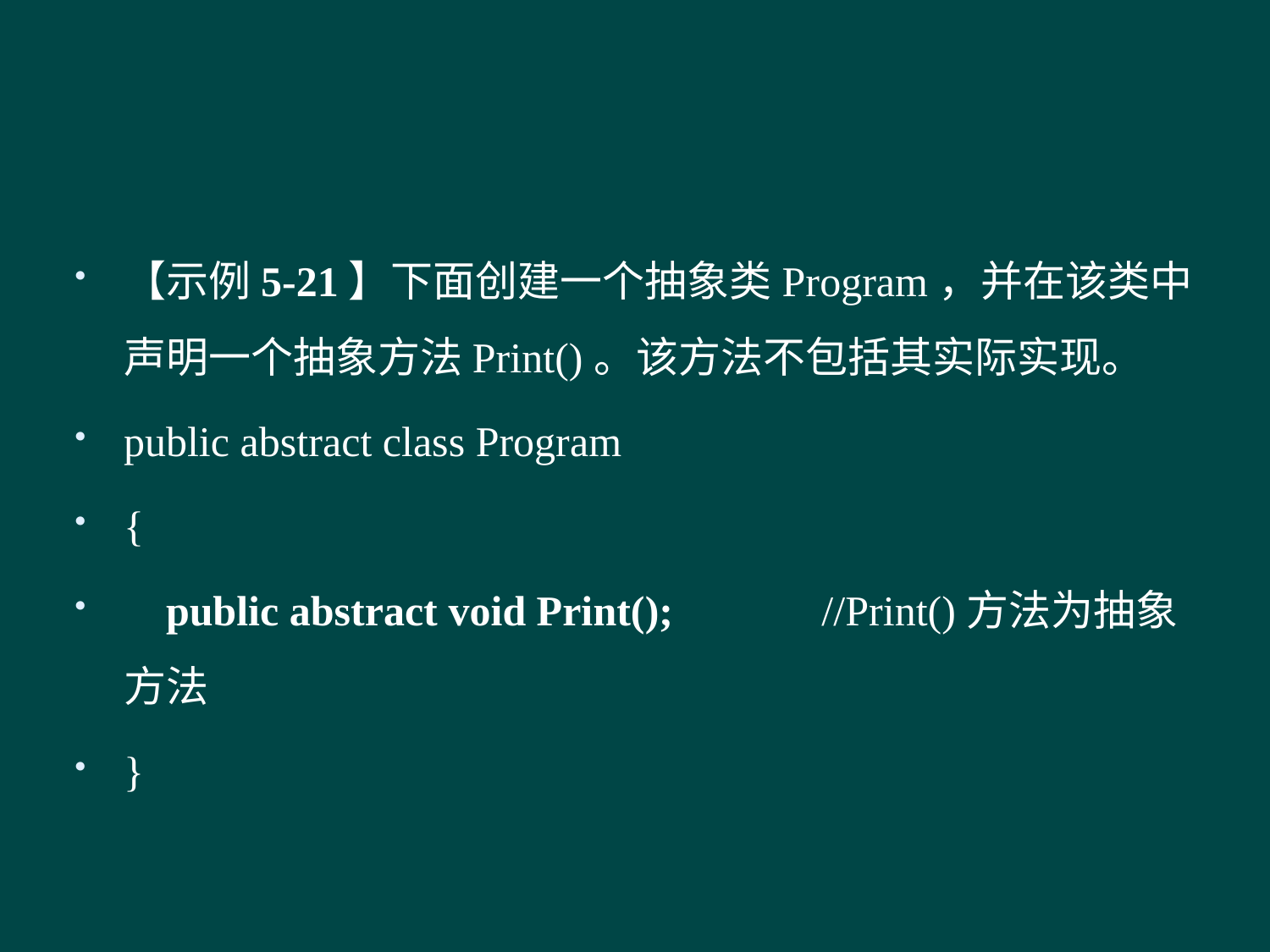

#
【示例5-21】下面创建一个抽象类Program，并在该类中声明一个抽象方法Print()。该方法不包括其实际实现。
public abstract class Program
{
    public abstract void Print();              //Print()方法为抽象方法
}